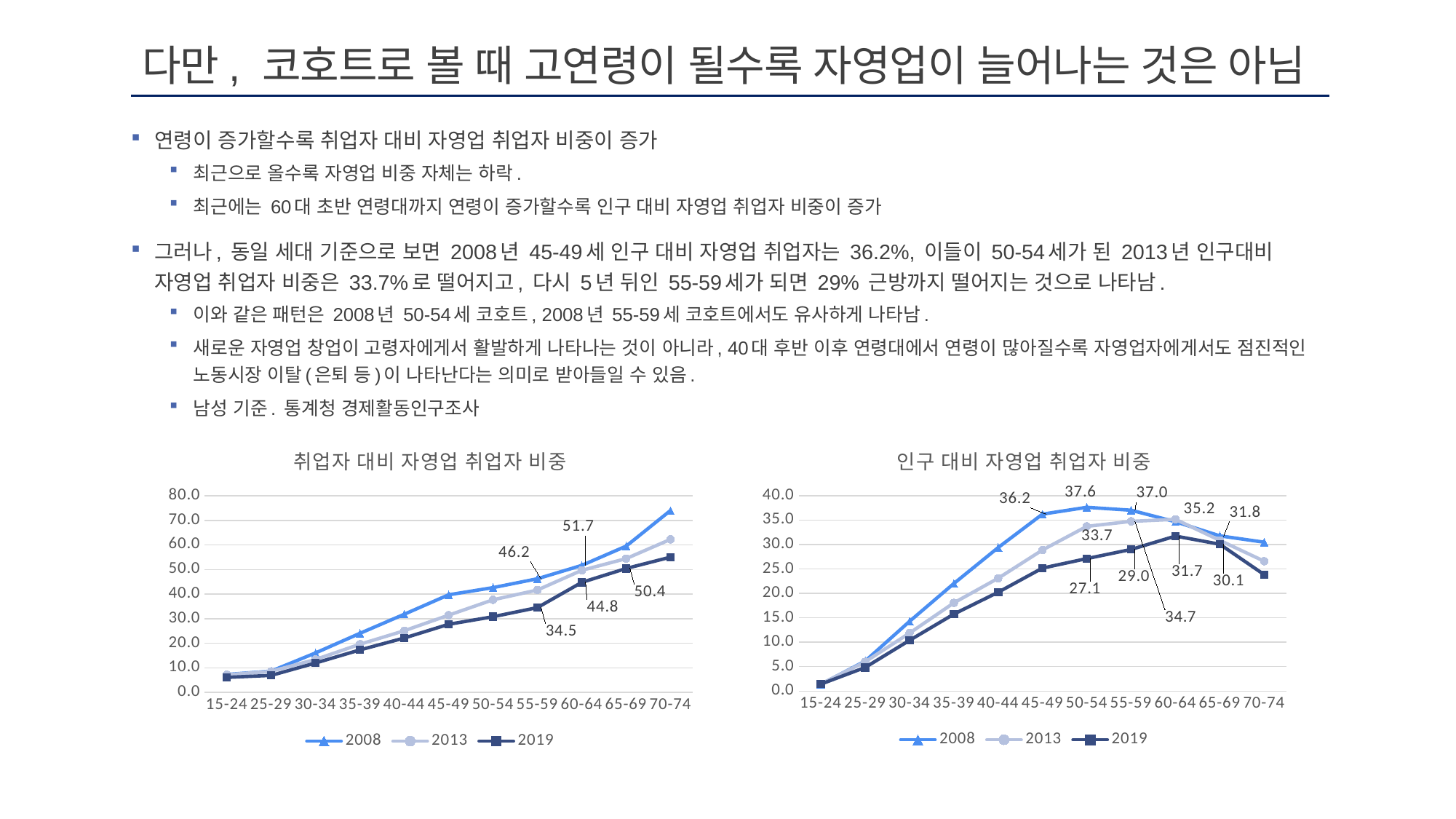

# 다만, 코호트로 볼 때 고연령이 될수록 자영업이 늘어나는 것은 아님
연령이 증가할수록 취업자 대비 자영업 취업자 비중이 증가
최근으로 올수록 자영업 비중 자체는 하락.
최근에는 60대 초반 연령대까지 연령이 증가할수록 인구 대비 자영업 취업자 비중이 증가
그러나, 동일 세대 기준으로 보면 2008년 45-49세 인구 대비 자영업 취업자는 36.2%, 이들이 50-54세가 된 2013년 인구대비 자영업 취업자 비중은 33.7%로 떨어지고, 다시 5년 뒤인 55-59세가 되면 29% 근방까지 떨어지는 것으로 나타남.
이와 같은 패턴은 2008년 50-54세 코호트, 2008년 55-59세 코호트에서도 유사하게 나타남.
새로운 자영업 창업이 고령자에게서 활발하게 나타나는 것이 아니라, 40대 후반 이후 연령대에서 연령이 많아질수록 자영업자에게서도 점진적인 노동시장 이탈(은퇴 등)이 나타난다는 의미로 받아들일 수 있음.
남성 기준. 통계청 경제활동인구조사

### Chart: 취업자 대비 자영업 취업자 비중

| Category | 2008 | 2013 | 2019 |
|---|---|---|---|
| 15-24 | 7.317047042559357 | 7.1959354422104935 | 6.1221033055512235 |
| 25-29 | 8.682783079266523 | 8.593828985946821 | 6.926299370189143 |
| 30-34 | 16.064997834810278 | 13.412342673697344 | 11.978029998399402 |
| 35-39 | 24.034892339194393 | 19.59783250619512 | 17.299840362721554 |
| 40-44 | 31.800633191263838 | 25.083106002606435 | 22.130612973801288 |
| 45-49 | 39.702672796125334 | 31.420088892525698 | 27.708545258383428 |
| 50-54 | 42.643807680280176 | 37.6751651964227 | 30.78776473110022 |
| 55-59 | 46.24775545345151 | 41.66771219283421 | 34.49483797964935 |
| 60-64 | 51.66921921304042 | 49.66158289855596 | 44.76382308549874 |
| 65-69 | 59.50161172202337 | 54.4434431720873 | 50.42568807462604 |
| 70-74 | 73.98865451196625 | 62.24738083550972 | 55.02497737723688 |

### Chart: 인구 대비 자영업 취업자 비중

| Category | 2008 | 2013 | 2019 |
|---|---|---|---|
| 15-24 | 1.36607 | 1.44423 | 1.4168500000000002 |
| 25-29 | 6.136839999999999 | 5.98411 | 4.83117 |
| 30-34 | 14.2569 | 11.85692 | 10.37209 |
| 35-39 | 22.01556 | 18.04579 | 15.7537 |
| 40-44 | 29.37732 | 23.09456 | 20.22449 |
| 45-49 | 36.21359 | 28.87498 | 25.16878 |
| 50-54 | 37.6098 | 33.71624 | 27.1177 |
| 55-59 | 37.01083 | 34.73883 | 28.994059999999998 |
| 60-64 | 34.65469 | 35.15023 | 31.72875 |
| 65-69 | 31.767970000000002 | 30.84833 | 30.05133 |
| 70-74 | 30.46545 | 26.58003 | 23.83638 |